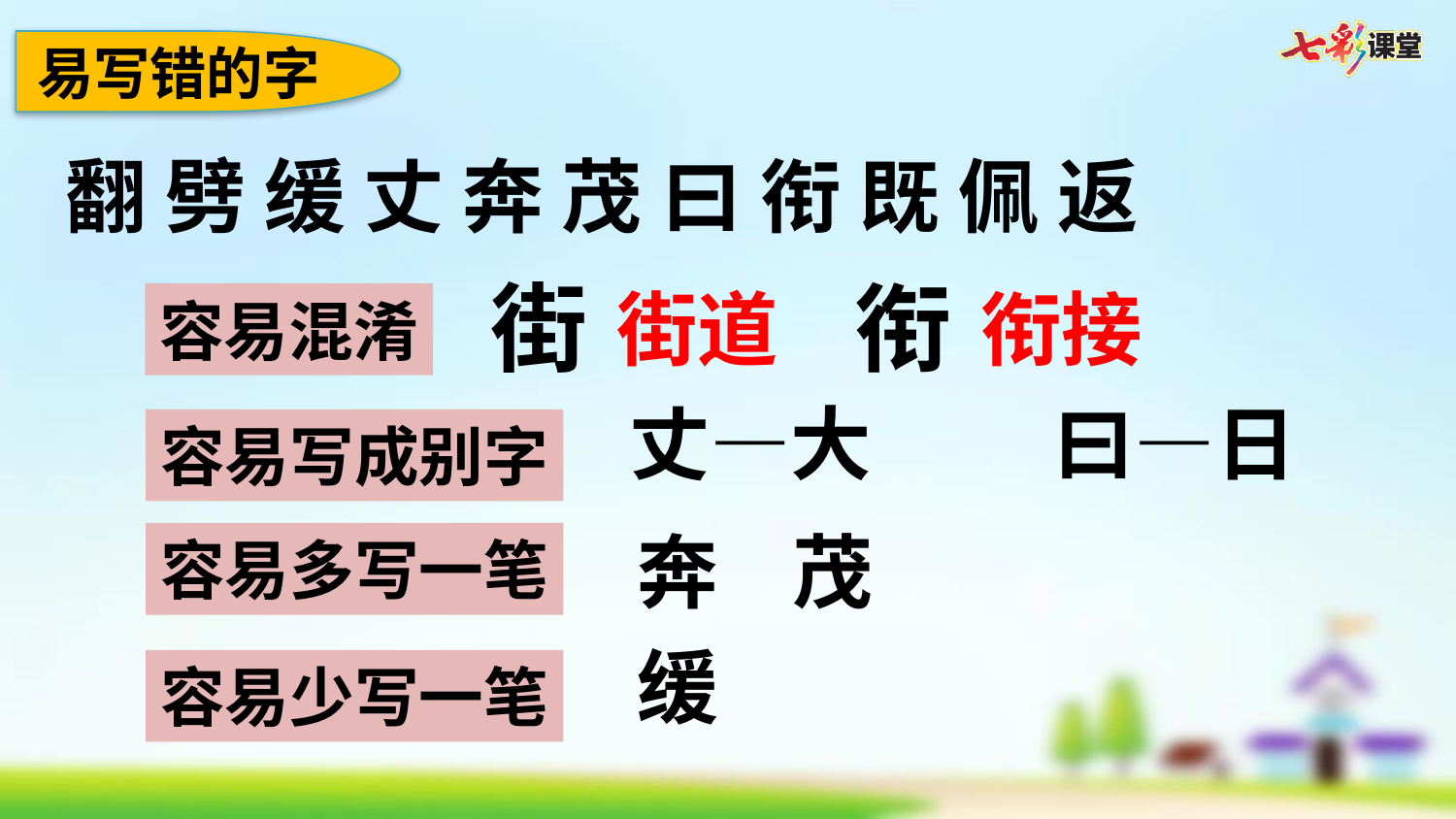

易写错的字
翻 劈 缓 丈 奔 茂 曰 衔 既 佩 返
街
衔
街道
衔接
容易混淆
丈—大
曰—日
容易写成别字
奔
茂
容易多写一笔
缓
容易少写一笔